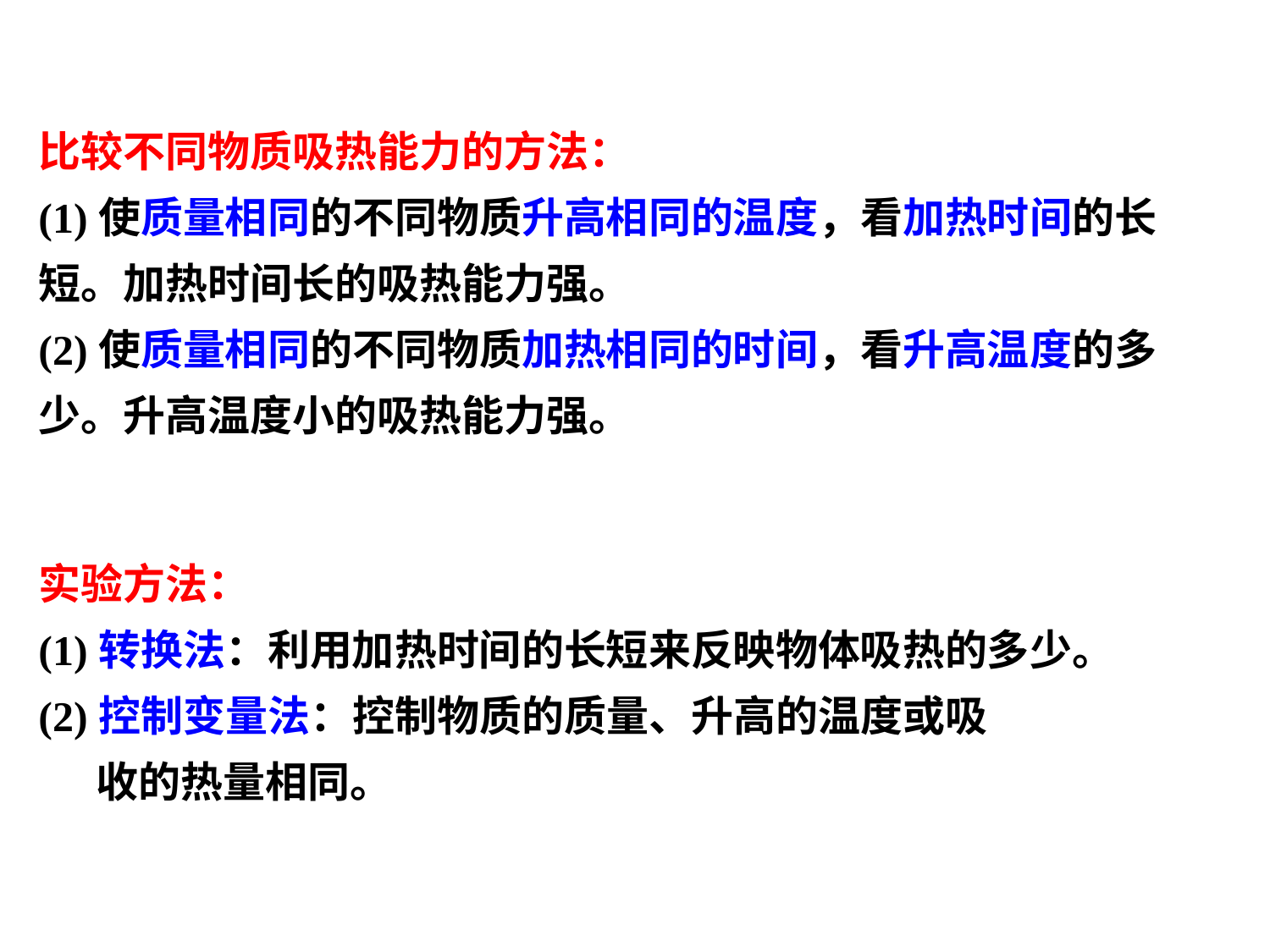

比较不同物质吸热能力的方法：
(1)使质量相同的不同物质升高相同的温度，看加热时间的长短。加热时间长的吸热能力强。
(2)使质量相同的不同物质加热相同的时间，看升高温度的多少。升高温度小的吸热能力强。
实验方法：
(1)转换法：利用加热时间的长短来反映物体吸热的多少。
(2)控制变量法：控制物质的质量、升高的温度或吸
     收的热量相同。